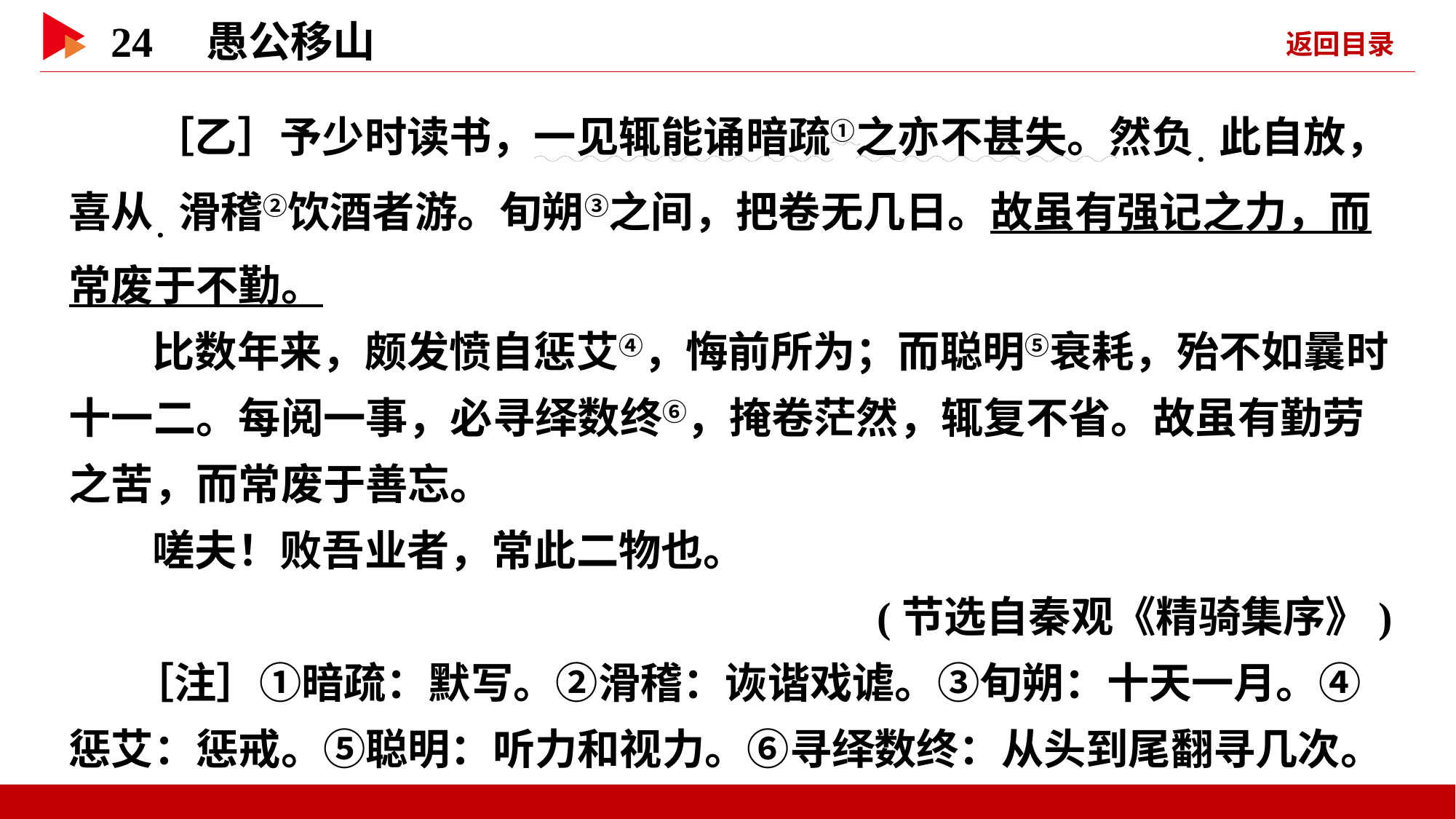

［乙］予少时读书，一见辄能诵暗疏①之亦不甚失。然负．此自放，喜从．滑稽②饮酒者游。旬朔③之间，把卷无几日。故虽有强记之力，而常废于不勤。
比数年来，颇发愤自惩艾④，悔前所为；而聪明⑤衰耗，殆不如曩时十一二。每阅一事，必寻绎数终⑥，掩卷茫然，辄复不省。故虽有勤劳之苦，而常废于善忘。
嗟夫！败吾业者，常此二物也。
(节选自秦观《精骑集序》)
  ［注］①暗疏：默写。②滑稽：诙谐戏谑。③旬朔：十天一月。④惩艾：惩戒。⑤聪明：听力和视力。⑥寻绎数终：从头到尾翻寻几次。